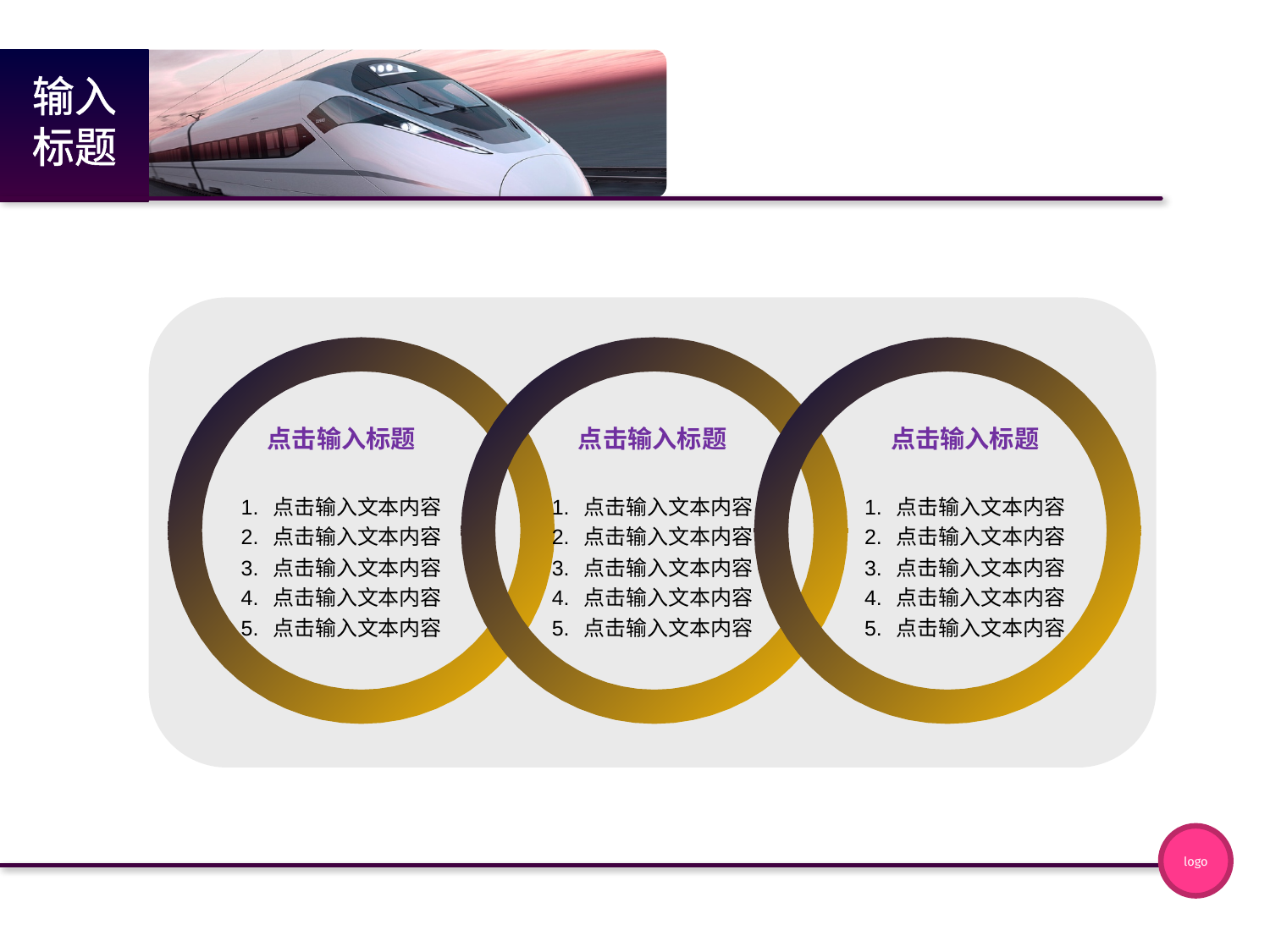

输入标题

点击输入标题

点击输入文本内容
点击输入文本内容
点击输入文本内容
点击输入文本内容
点击输入文本内容
点击输入标题

点击输入文本内容
点击输入文本内容
点击输入文本内容
点击输入文本内容
点击输入文本内容
点击输入标题

点击输入文本内容
点击输入文本内容
点击输入文本内容
点击输入文本内容
点击输入文本内容